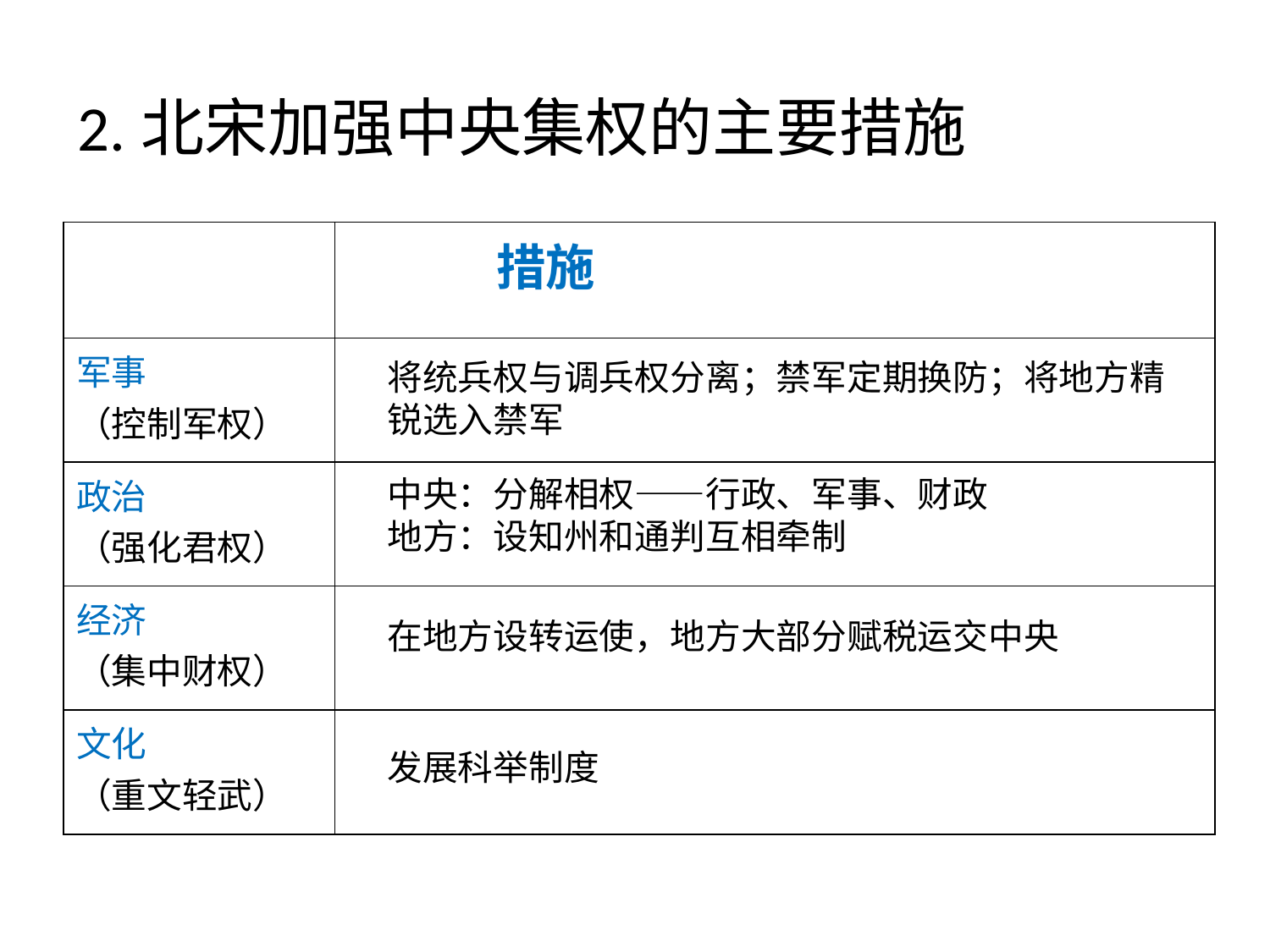

# 2.北宋加强中央集权的主要措施
|  | 措施 |
| --- | --- |
| 军事 （控制军权） |  |
| 政治 （强化君权） |  |
| 经济 （集中财权） |  |
| 文化 （重文轻武） |  |
将统兵权与调兵权分离；禁军定期换防；将地方精锐选入禁军
中央：分解相权——行政、军事、财政
地方：设知州和通判互相牵制
在地方设转运使，地方大部分赋税运交中央
发展科举制度